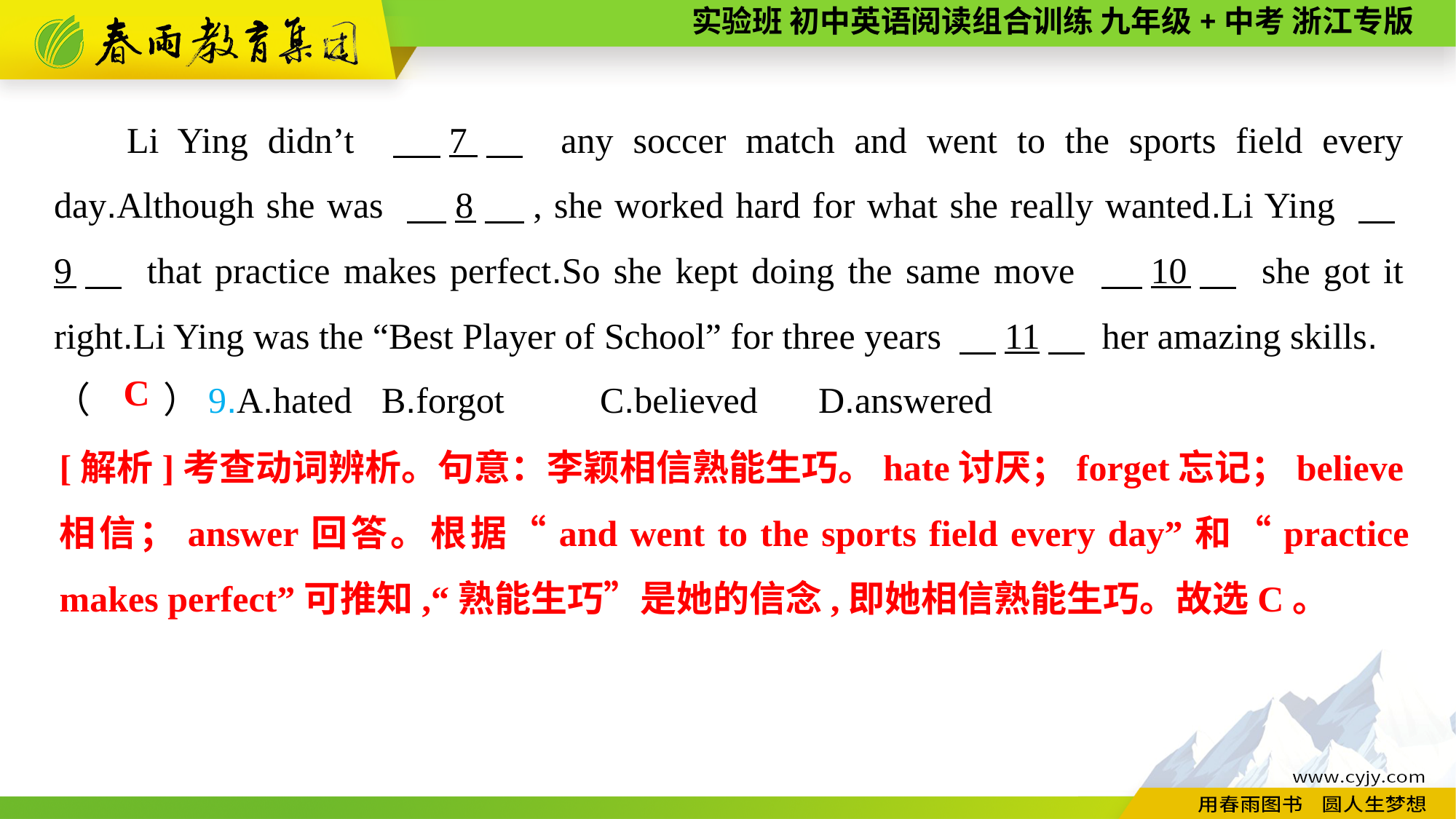

Li Ying didn’t 　7　 any soccer match and went to the sports field every day.Although she was 　8　, she worked hard for what she really wanted.Li Ying 　9　 that practice makes perfect.So she kept doing the same move 　10　 she got it right.Li Ying was the “Best Player of School” for three years 　11　 her amazing skills.
（　　）9.A.hated	B.forgot	C.believed	D.answered
C
[解析]考查动词辨析。句意：李颖相信熟能生巧。hate讨厌；forget忘记；believe相信；answer回答。根据“and went to the sports field every day”和“practice makes perfect”可推知,“熟能生巧”是她的信念,即她相信熟能生巧。故选C。